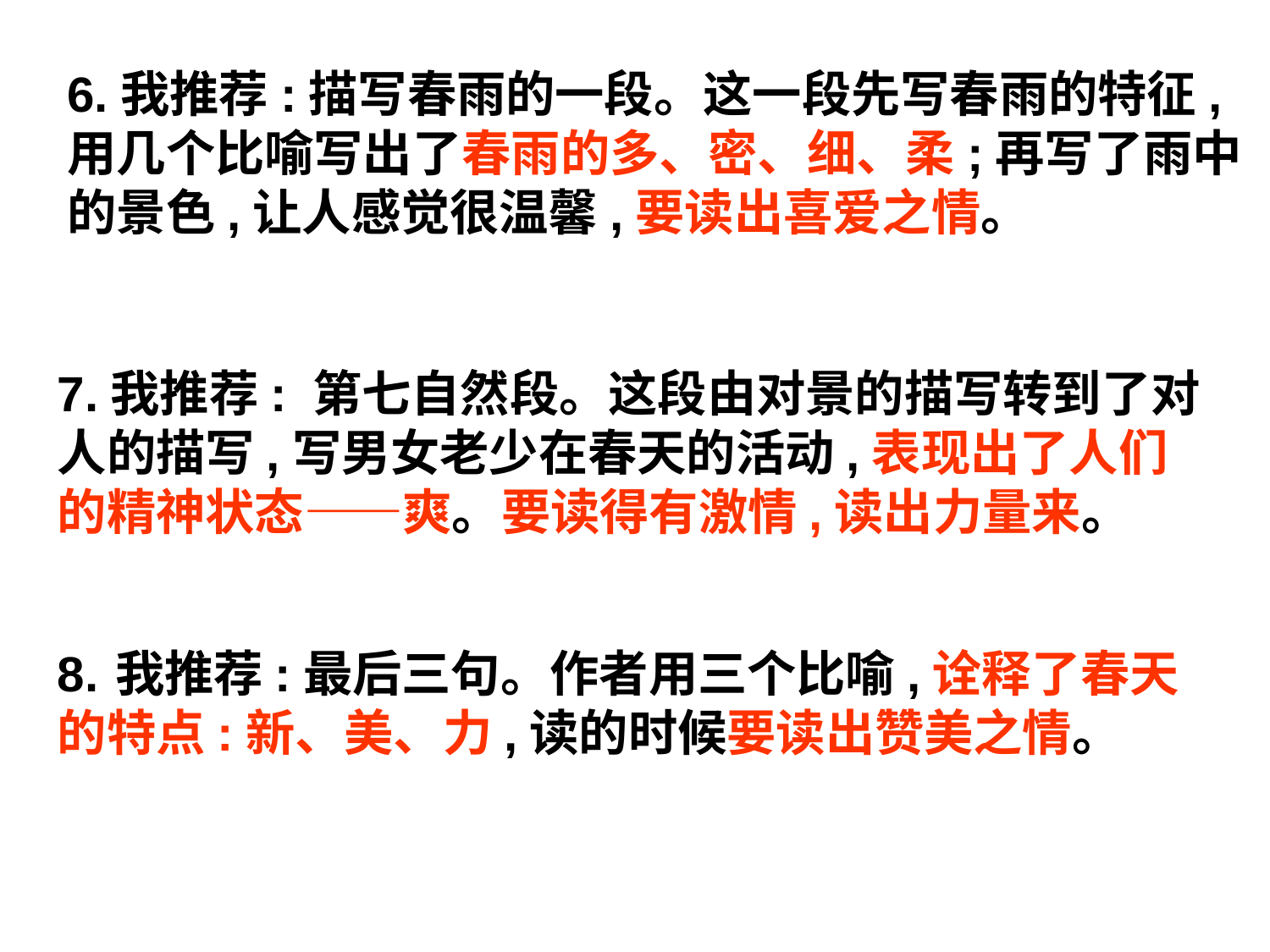

6.我推荐:描写春雨的一段。这一段先写春雨的特征,用几个比喻写出了春雨的多、密、细、柔;再写了雨中的景色,让人感觉很温馨,要读出喜爱之情。
7.我推荐: 第七自然段。这段由对景的描写转到了对人的描写,写男女老少在春天的活动,表现出了人们的精神状态——爽。要读得有激情,读出力量来。
8. 我推荐:最后三句。作者用三个比喻,诠释了春天的特点:新、美、力,读的时候要读出赞美之情。